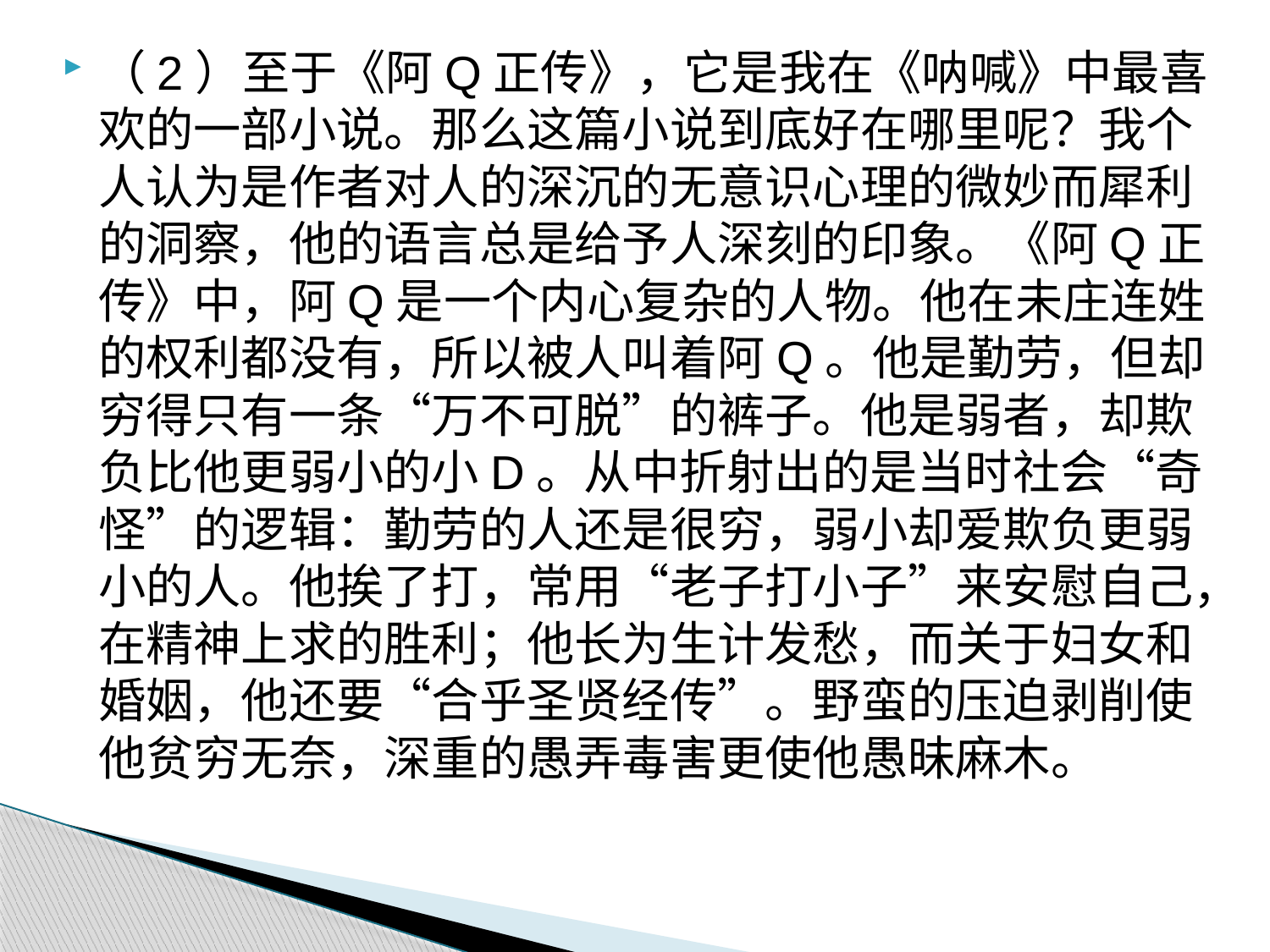

（2）至于《阿Q正传》，它是我在《呐喊》中最喜欢的一部小说。那么这篇小说到底好在哪里呢？我个人认为是作者对人的深沉的无意识心理的微妙而犀利的洞察，他的语言总是给予人深刻的印象。《阿Q正传》中，阿Q是一个内心复杂的人物。他在未庄连姓的权利都没有，所以被人叫着阿Q。他是勤劳，但却穷得只有一条“万不可脱”的裤子。他是弱者，却欺负比他更弱小的小D。从中折射出的是当时社会“奇怪”的逻辑：勤劳的人还是很穷，弱小却爱欺负更弱小的人。他挨了打，常用“老子打小子”来安慰自己，在精神上求的胜利；他长为生计发愁，而关于妇女和婚姻，他还要“合乎圣贤经传”。野蛮的压迫剥削使他贫穷无奈，深重的愚弄毒害更使他愚昧麻木。